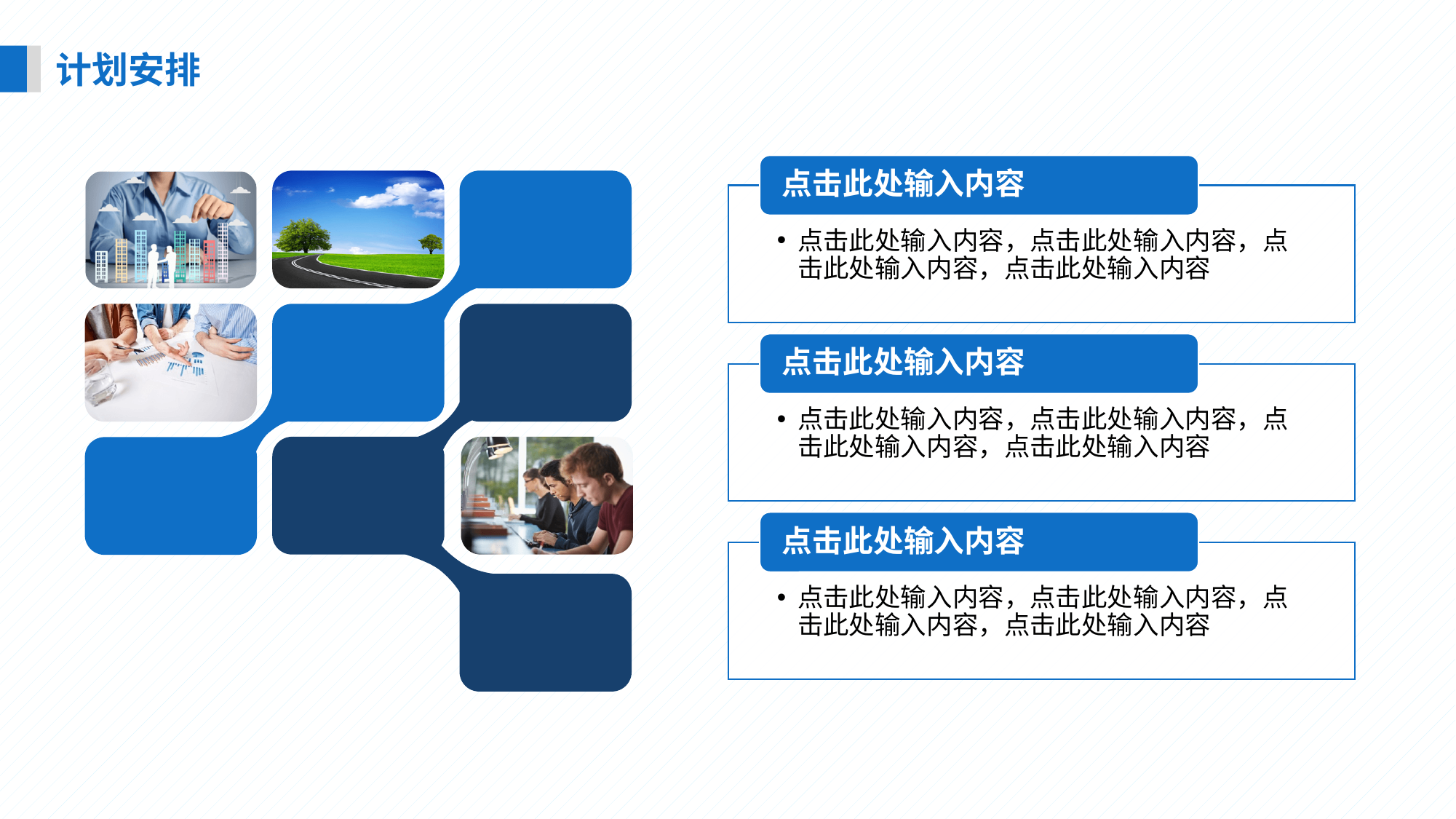

计划安排

点击此处输入内容，点击此处输入内容，点击此处输入内容，点击此处输入内容
点击此处输入内容
点击此处输入内容，点击此处输入内容，点击此处输入内容，点击此处输入内容
点击此处输入内容
点击此处输入内容，点击此处输入内容，点击此处输入内容，点击此处输入内容
点击此处输入内容